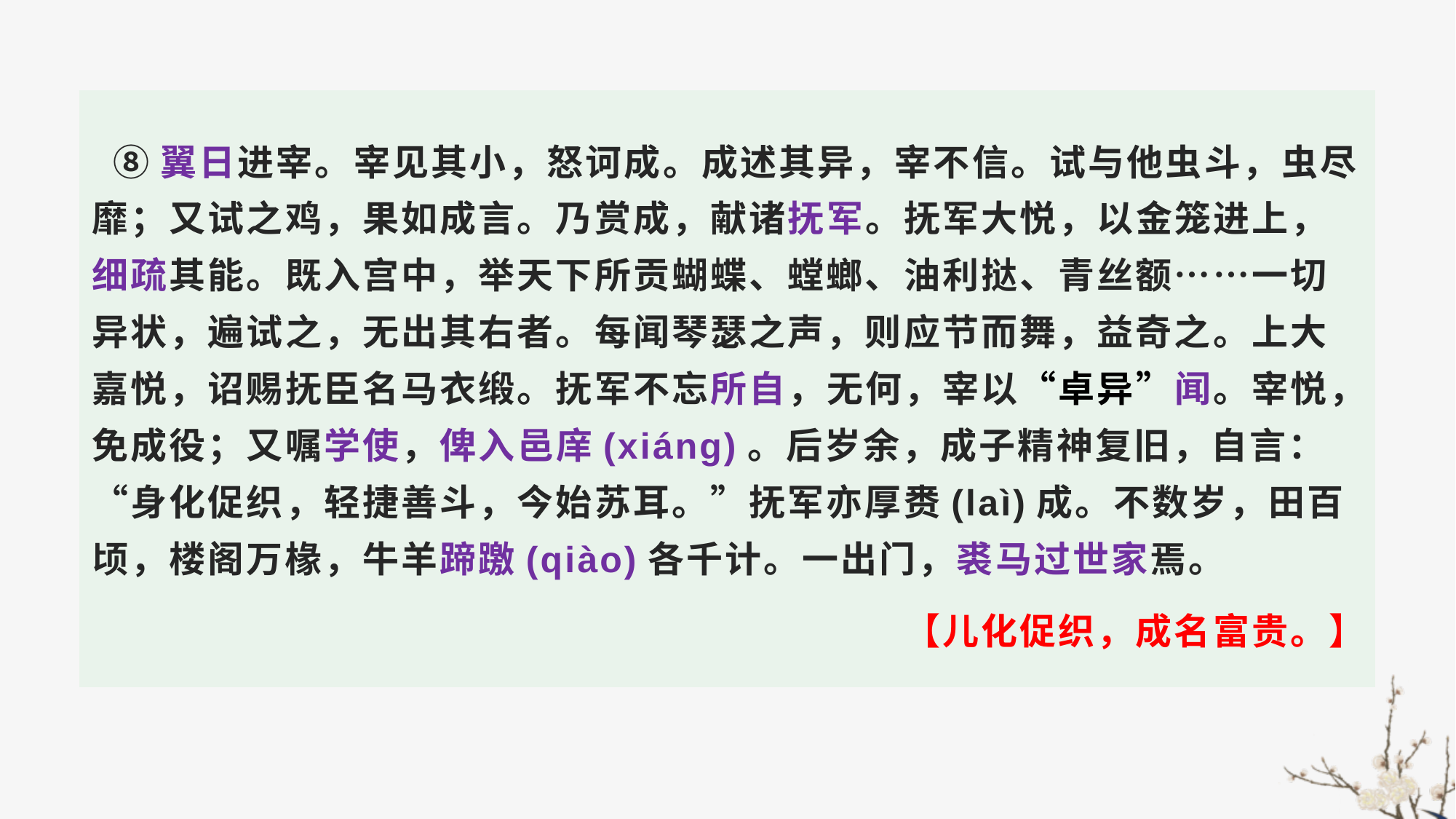

⑧翼日进宰。宰见其小，怒诃成。成述其异，宰不信。试与他虫斗，虫尽靡；又试之鸡，果如成言。乃赏成，献诸抚军。抚军大悦，以金笼进上，细疏其能。既入宫中，举天下所贡蝴蝶、螳螂、油利挞、青丝额……一切异状，遍试之，无出其右者。每闻琴瑟之声，则应节而舞，益奇之。上大嘉悦，诏赐抚臣名马衣缎。抚军不忘所自，无何，宰以“卓异”闻。宰悦，免成役；又嘱学使，俾入邑庠(xiáng)。后岁余，成子精神复旧，自言：“身化促织，轻捷善斗，今始苏耳。”抚军亦厚赉(laì)成。不数岁，田百顷，楼阁万椽，牛羊蹄躈(qiào)各千计。一出门，裘马过世家焉。
【儿化促织，成名富贵。】